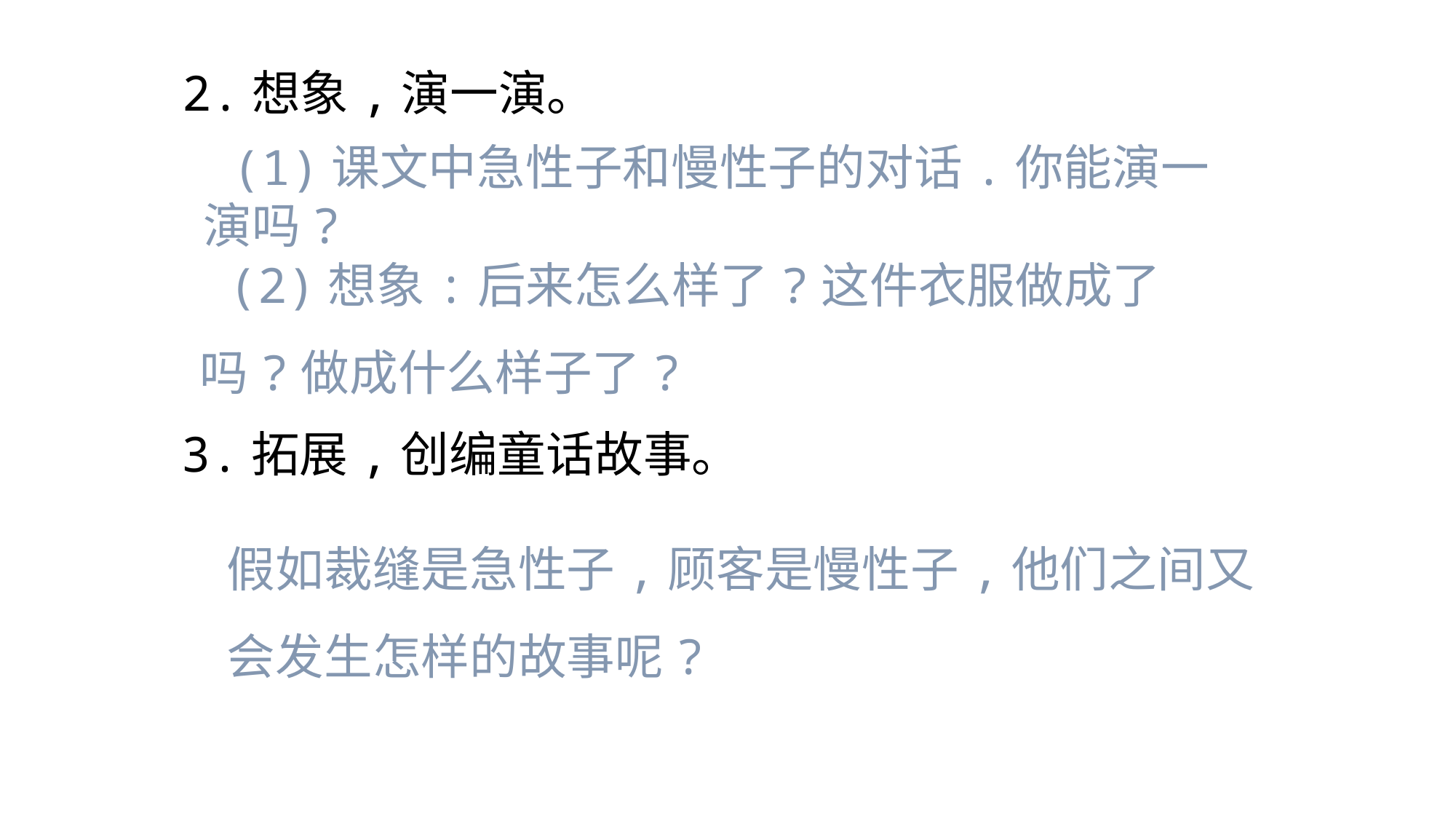

2.想象,演一演。
 (1)课文中急性子和慢性子的对话.你能演一演吗?
 (2)想象:后来怎么样了?这件衣服做成了吗?做成什么样子了?
3.拓展,创编童话故事。
假如裁缝是急性子,顾客是慢性子,他们之间又会发生怎样的故事呢?